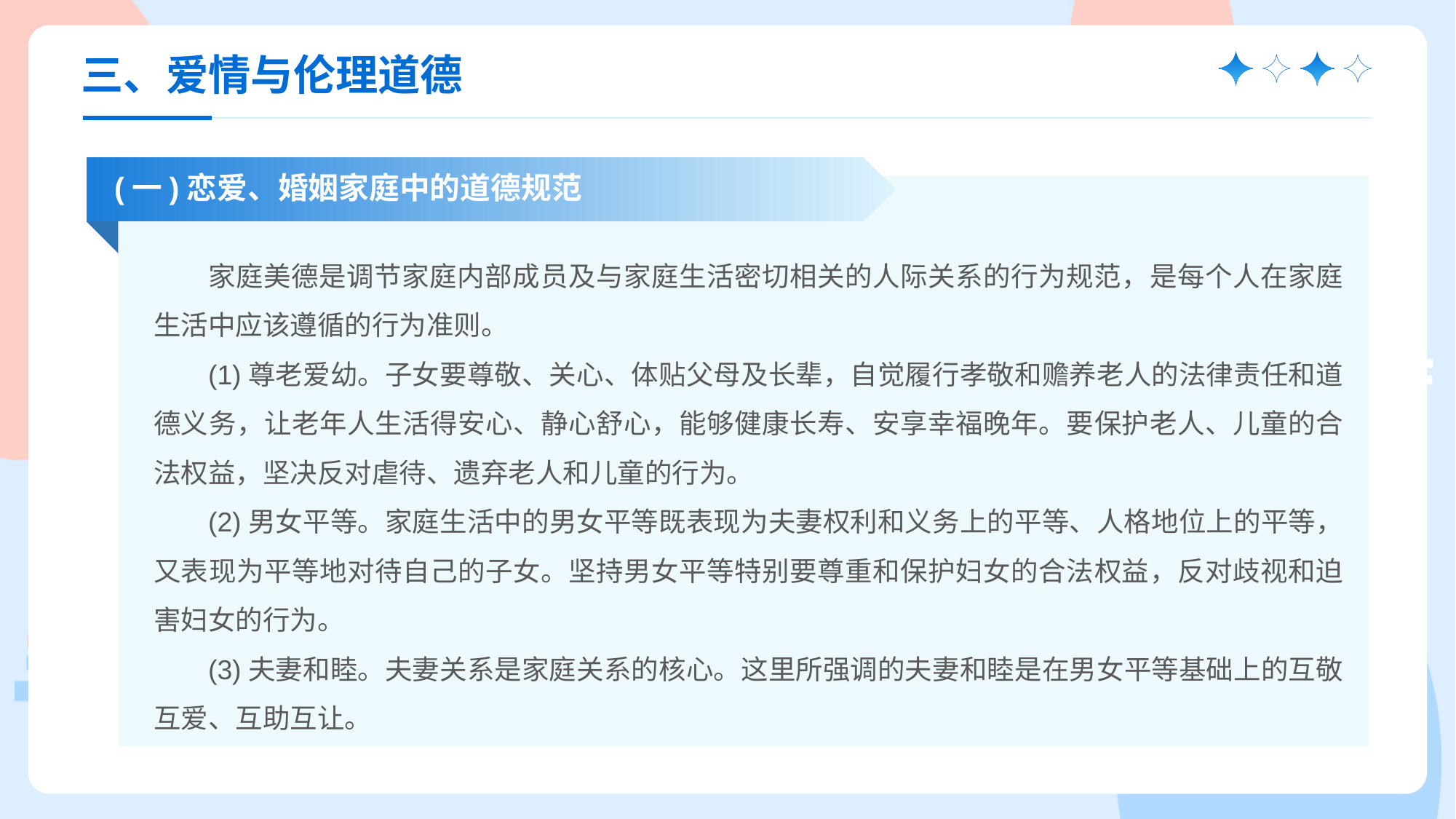

三、爱情与伦理道德
(一)恋爱、婚姻家庭中的道德规范

家庭美德是调节家庭内部成员及与家庭生活密切相关的人际关系的行为规范，是每个人在家庭生活中应该遵循的行为准则。
(1)尊老爱幼。子女要尊敬、关心、体贴父母及长辈，自觉履行孝敬和赡养老人的法律责任和道德义务，让老年人生活得安心、静心舒心，能够健康长寿、安享幸福晚年。要保护老人、儿童的合法权益，坚决反对虐待、遗弃老人和儿童的行为。
(2)男女平等。家庭生活中的男女平等既表现为夫妻权利和义务上的平等、人格地位上的平等，又表现为平等地对待自己的子女。坚持男女平等特别要尊重和保护妇女的合法权益，反对歧视和迫害妇女的行为。
(3)夫妻和睦。夫妻关系是家庭关系的核心。这里所强调的夫妻和睦是在男女平等基础上的互敬互爱、互助互让。